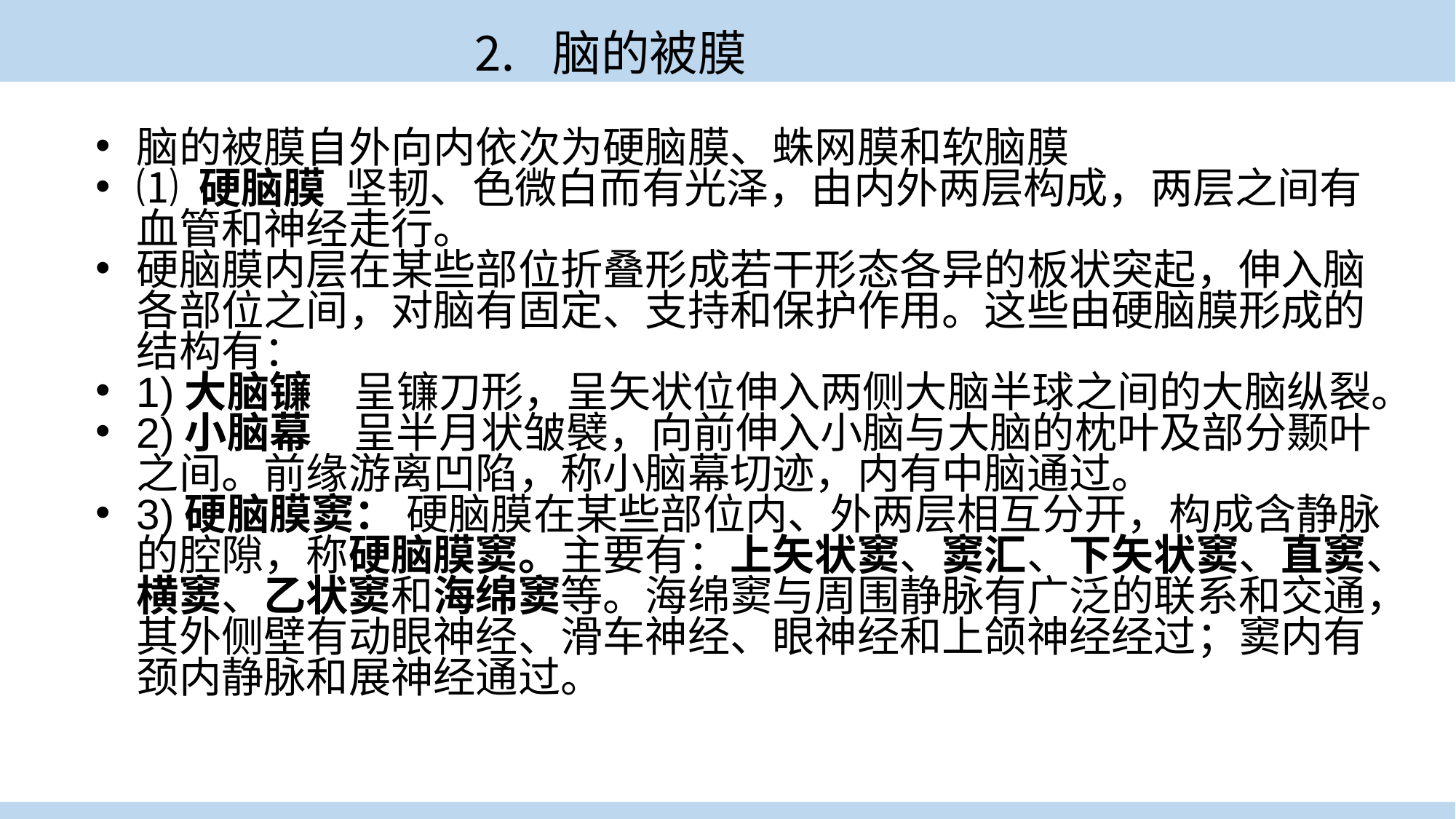

⒉  脑的被膜
脑的被膜自外向内依次为硬脑膜、蛛网膜和软脑膜
⑴ 硬脑膜  坚韧、色微白而有光泽，由内外两层构成，两层之间有血管和神经走行。
硬脑膜内层在某些部位折叠形成若干形态各异的板状突起，伸入脑各部位之间，对脑有固定、支持和保护作用。这些由硬脑膜形成的结构有：
1)大脑镰　呈镰刀形，呈矢状位伸入两侧大脑半球之间的大脑纵裂。
2)小脑幕　呈半月状皱襞，向前伸入小脑与大脑的枕叶及部分颞叶之间。前缘游离凹陷，称小脑幕切迹，内有中脑通过。
3)硬脑膜窦： 硬脑膜在某些部位内、外两层相互分开，构成含静脉的腔隙，称硬脑膜窦。主要有：上矢状窦、窦汇、下矢状窦、直窦、横窦、乙状窦和海绵窦等。海绵窦与周围静脉有广泛的联系和交通，其外侧壁有动眼神经、滑车神经、眼神经和上颌神经经过；窦内有颈内静脉和展神经通过。